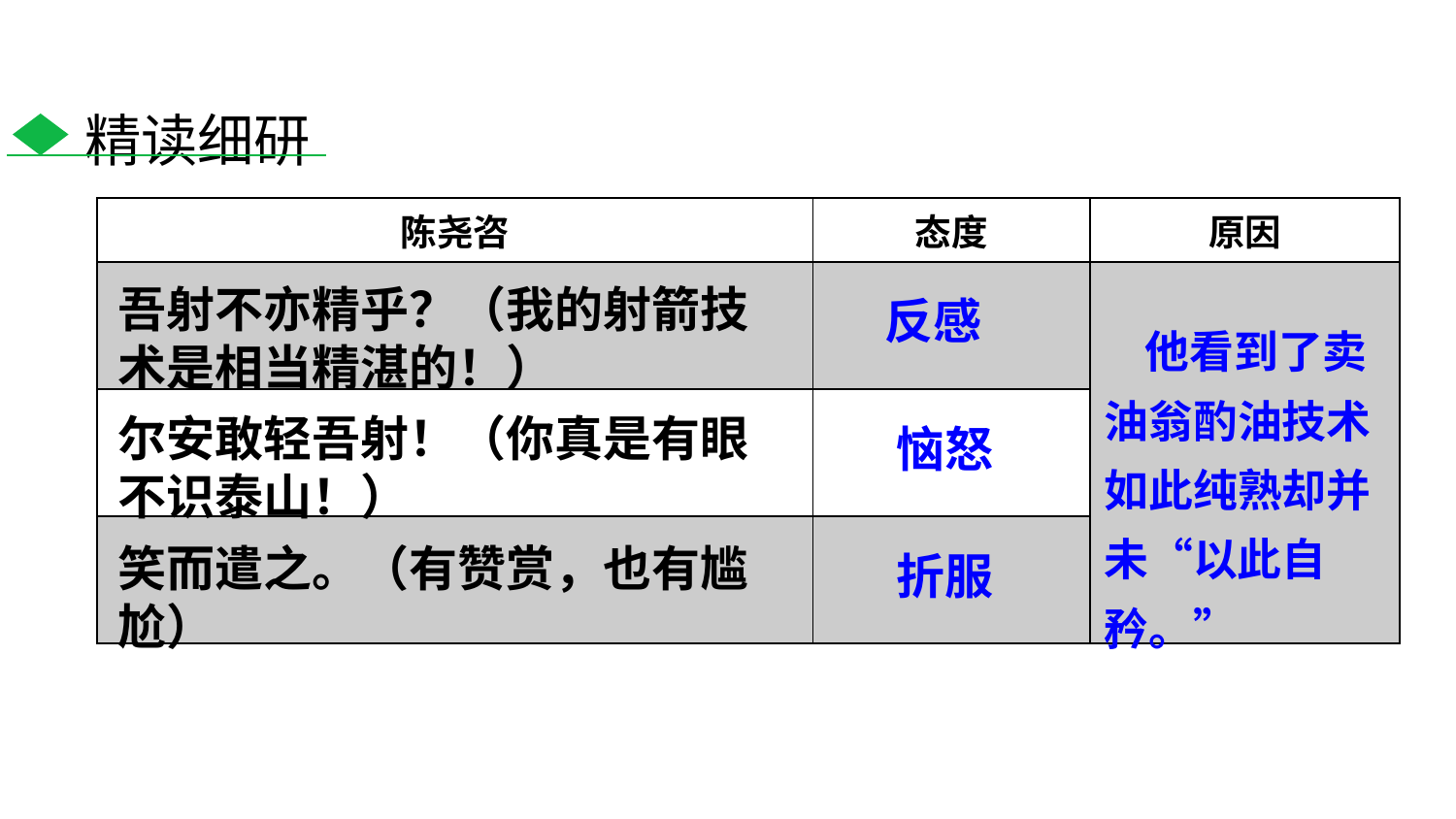

精读细研

| 陈尧咨 | 态度 | 原因 |
| --- | --- | --- |
|  |  |  |
|  |  |  |
|  |  |  |
吾射不亦精乎？（我的射箭技术是相当精湛的！）
反感
   他看到了卖油翁酌油技术如此纯熟却并未“以此自矜。”
尔安敢轻吾射！（你真是有眼不识泰山！）
恼怒
笑而遣之。（有赞赏，也有尴尬）
折服